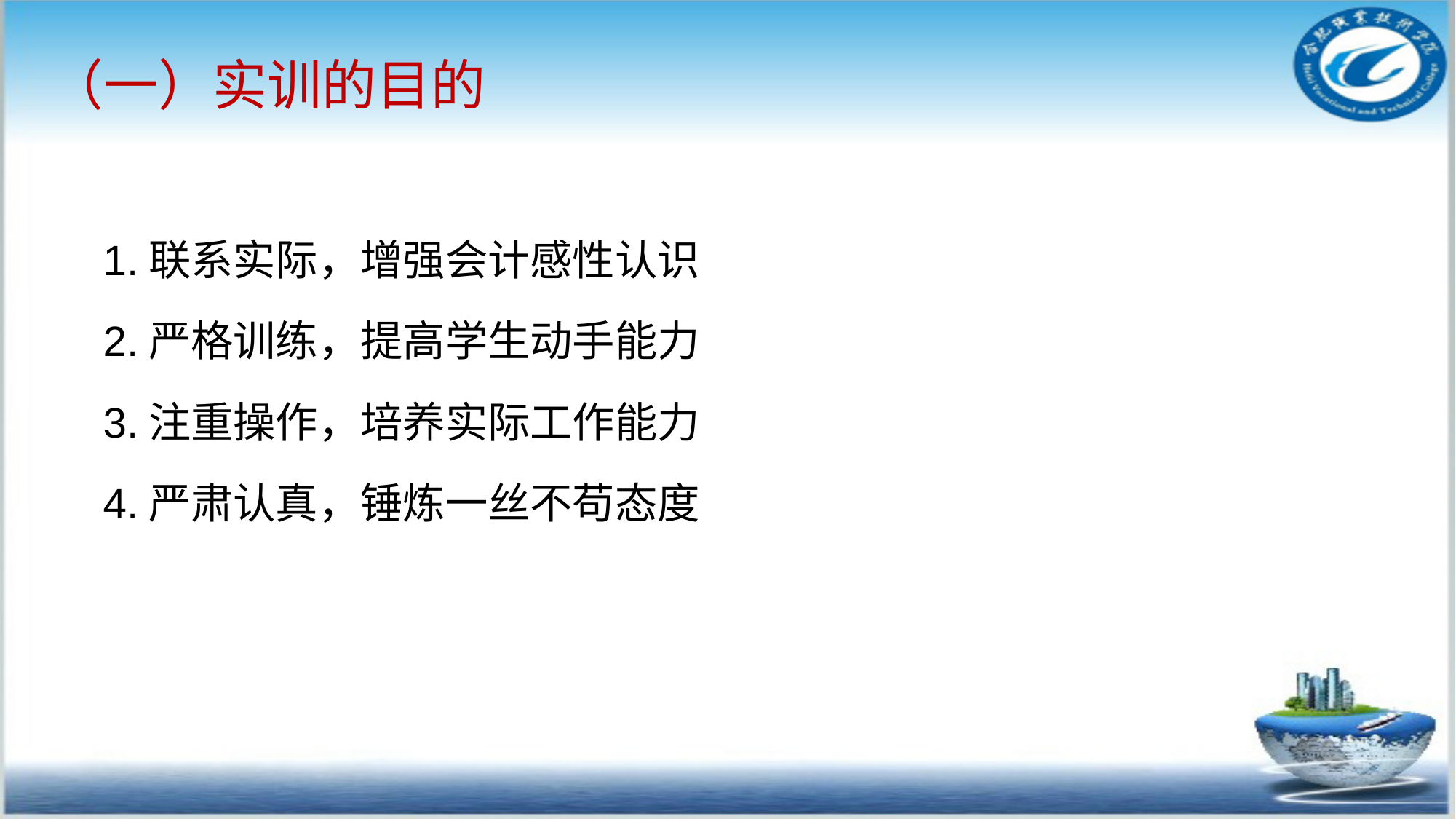

# （一）实训的目的
1.联系实际，增强会计感性认识
2.严格训练，提高学生动手能力
3.注重操作，培养实际工作能力
4.严肃认真，锤炼一丝不苟态度